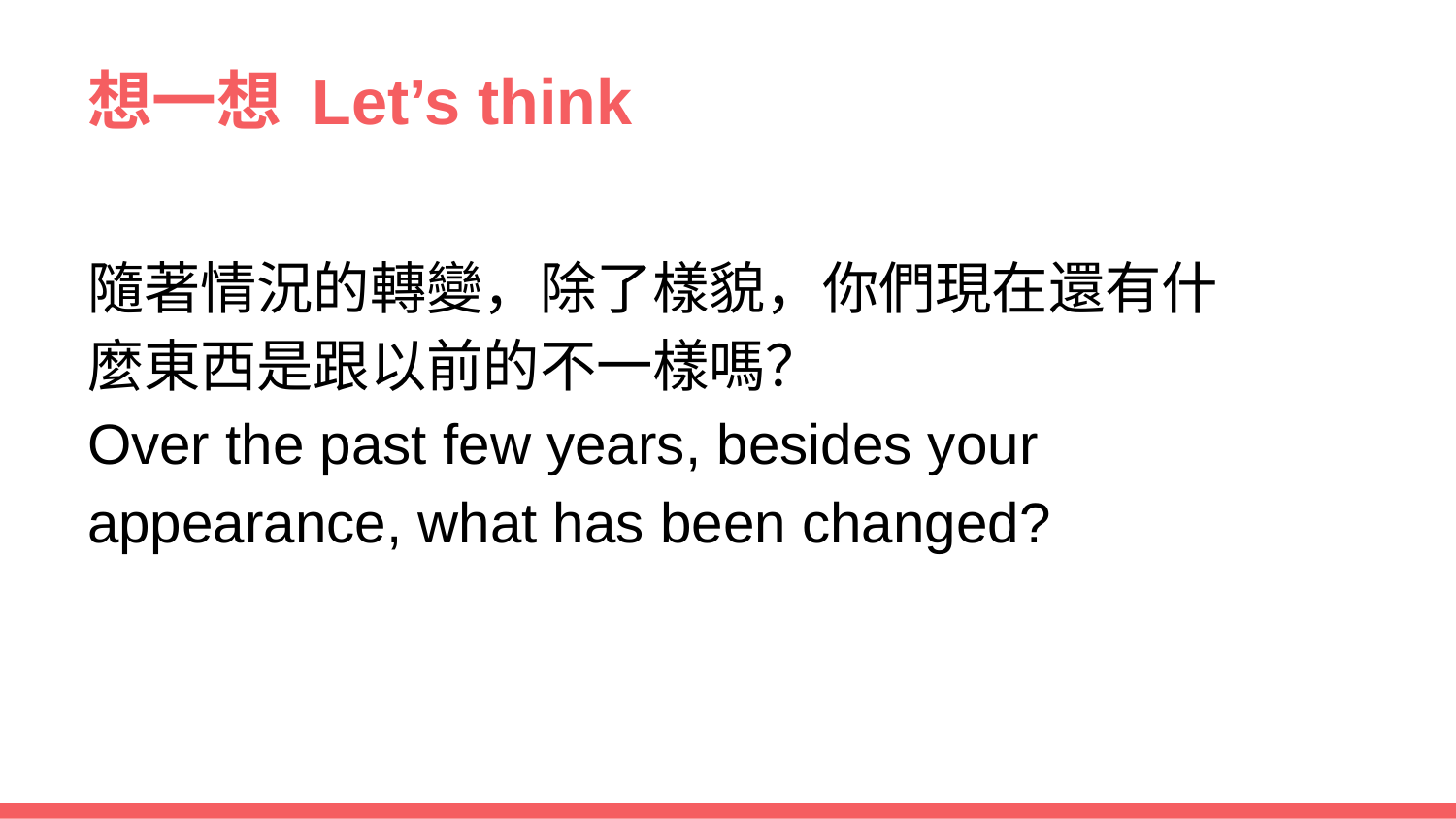

# 想一想 Let’s think
隨著情況的轉變，除了樣貌，你們現在還有什麼東西是跟以前的不一樣嗎？
Over the past few years, besides your appearance, what has been changed?